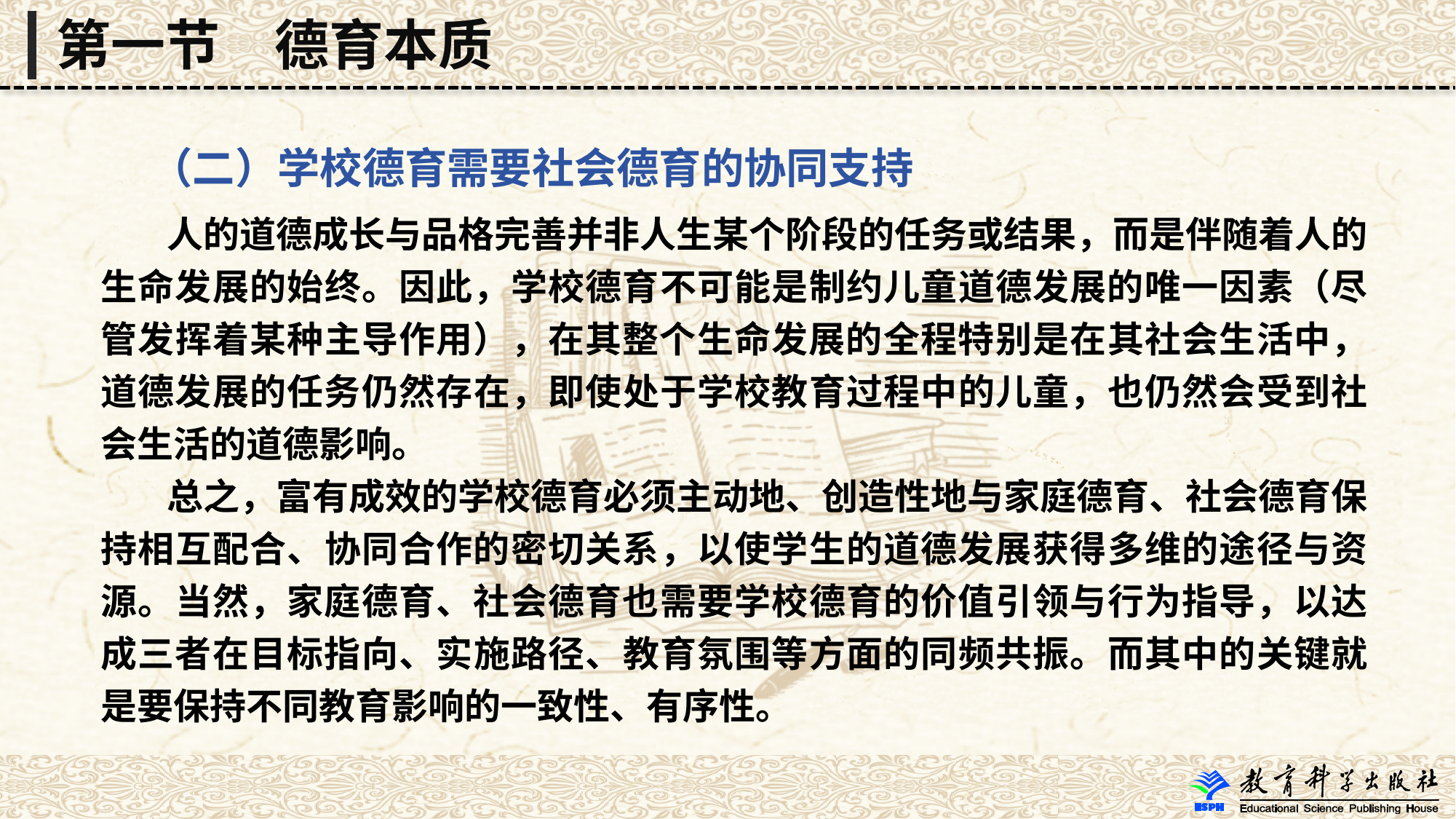

第一节　德育本质
     （二）学校德育需要社会德育的协同支持

       人的道德成长与品格完善并非人生某个阶段的任务或结果，而是伴随着人的生命发展的始终。因此，学校德育不可能是制约儿童道德发展的唯一因素（尽管发挥着某种主导作用），在其整个生命发展的全程特别是在其社会生活中，道德发展的任务仍然存在，即使处于学校教育过程中的儿童，也仍然会受到社会生活的道德影响。
       总之，富有成效的学校德育必须主动地、创造性地与家庭德育、社会德育保持相互配合、协同合作的密切关系，以使学生的道德发展获得多维的途径与资源。当然，家庭德育、社会德育也需要学校德育的价值引领与行为指导，以达成三者在目标指向、实施路径、教育氛围等方面的同频共振。而其中的关键就是要保持不同教育影响的一致性、有序性。